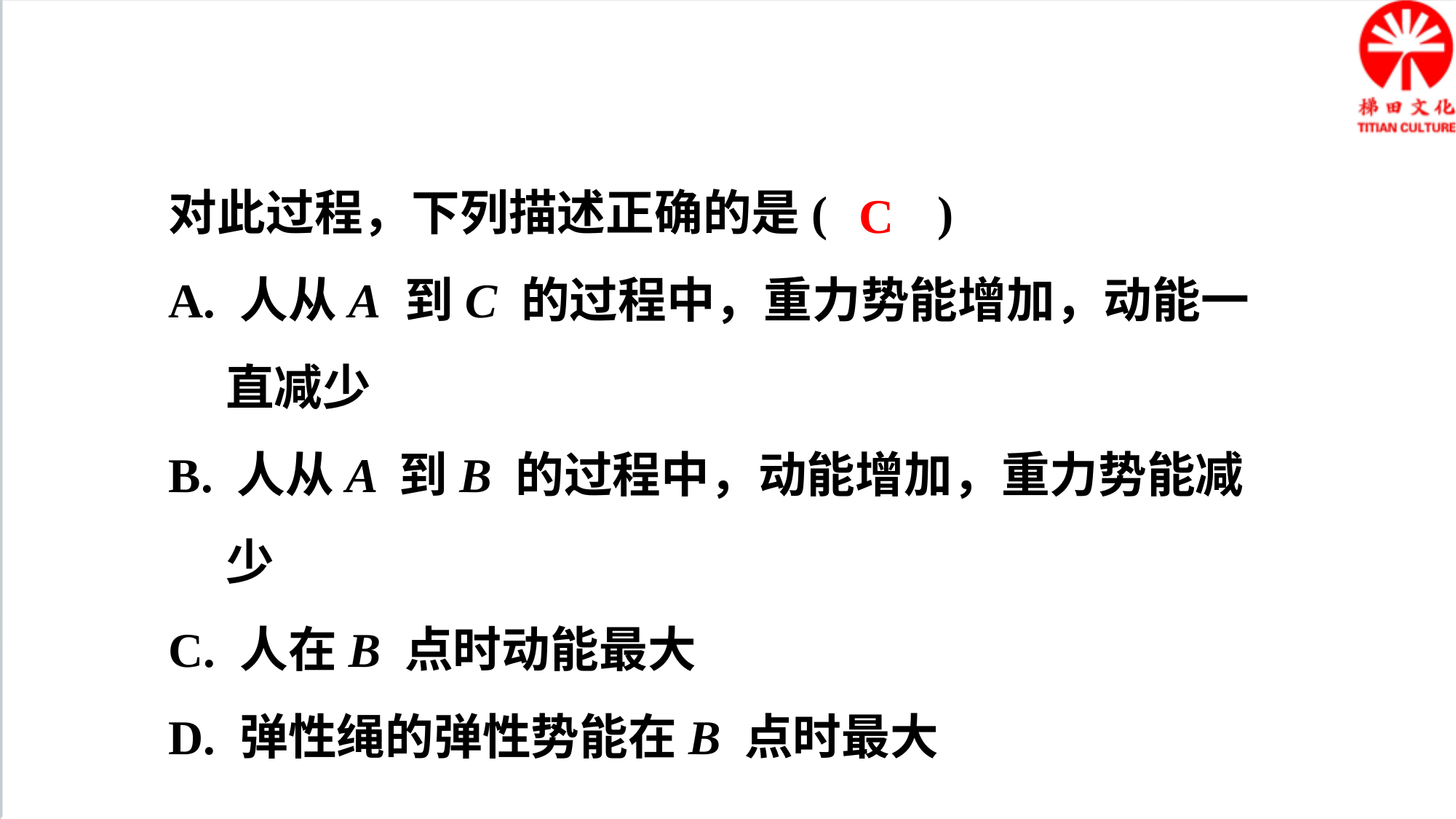

对此过程，下列描述正确的是(         )
A. 人从A 到C 的过程中，重力势能增加，动能一直减少
B. 人从A 到B 的过程中，动能增加，重力势能减少
C. 人在B 点时动能最大
D. 弹性绳的弹性势能在B 点时最大
C